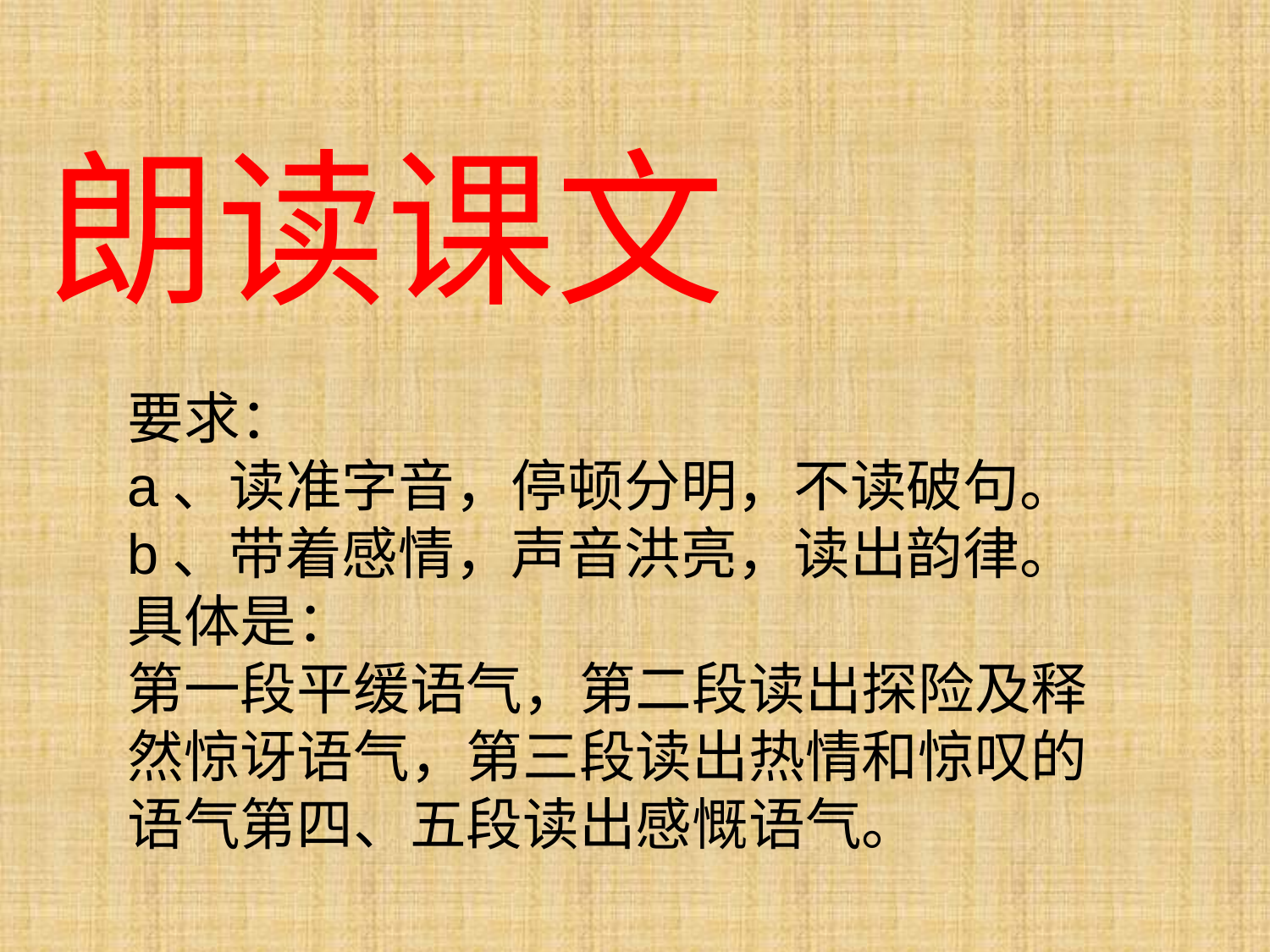

朗读课文
要求：
a、读准字音，停顿分明，不读破句。
b、带着感情，声音洪亮，读出韵律。
具体是：
第一段平缓语气，第二段读出探险及释然惊讶语气，第三段读出热情和惊叹的语气第四、五段读出感慨语气。